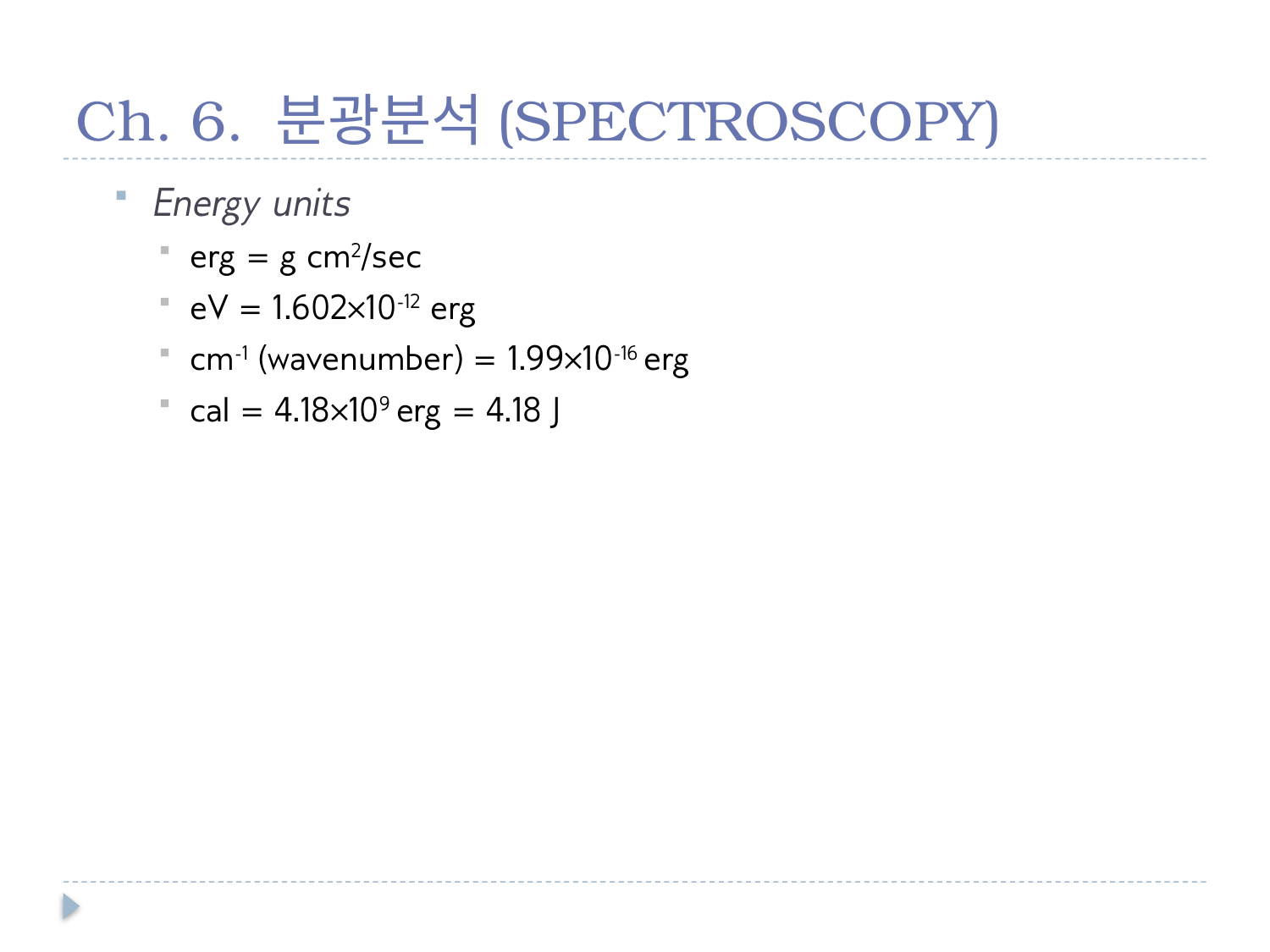

# Ch. 6. 분광분석(SPECTROSCOPY)
Energy units
erg = g cm2/sec
eV = 1.602×10-12 erg
cm-1 (wavenumber) = 1.99×10-16 erg
cal = 4.18×109 erg = 4.18 J